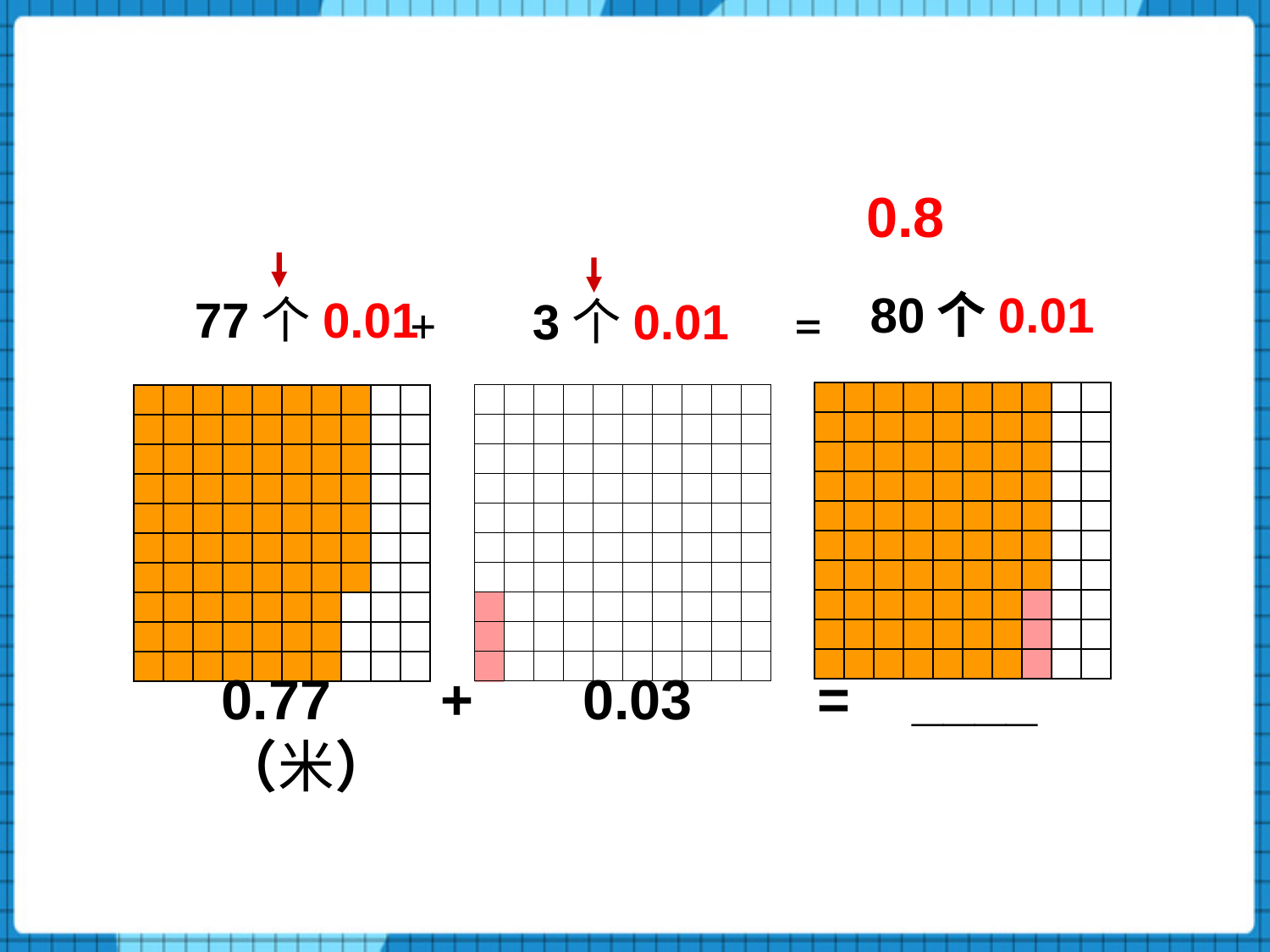

0.8

+            =
80个0.01
77个0.01
3个0.01

0.77       +       0.03        =    ____  （米）